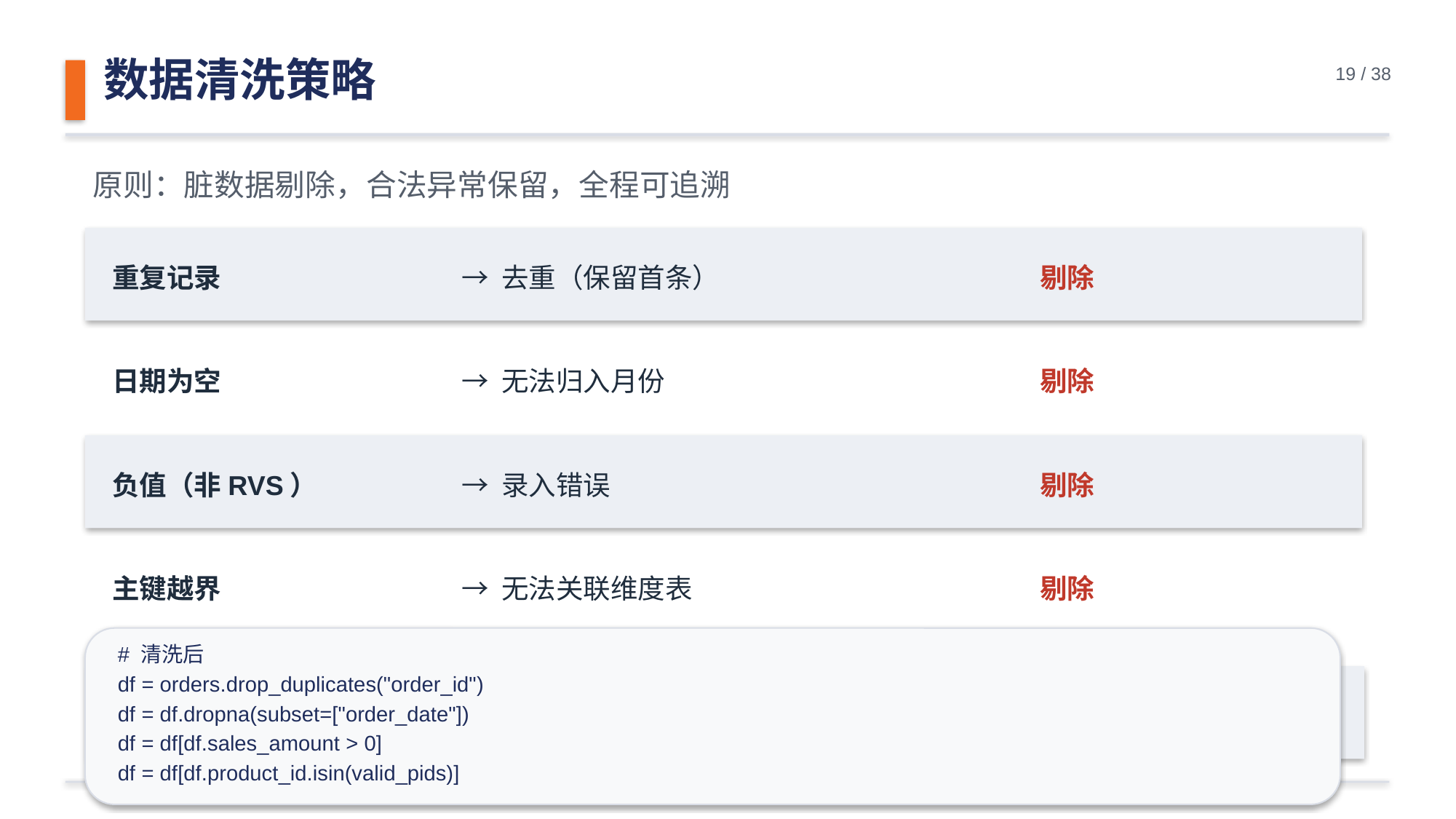

数据清洗策略

19 / 38

原则：脏数据剔除，合法异常保留，全程可追溯

重复记录
→ 去重（保留首条）
剔除
日期为空
→ 无法归入月份
剔除

负值（非RVS）
→ 录入错误
剔除
主键越界
→ 无法关联维度表
剔除

# 清洗后
df = orders.drop_duplicates("order_id")
df = df.dropna(subset=["order_date"])
df = df[df.sales_amount > 0]
df = df[df.product_id.isin(valid_pids)]

RVS冲销
→ 合法退货
保留 ⚠️